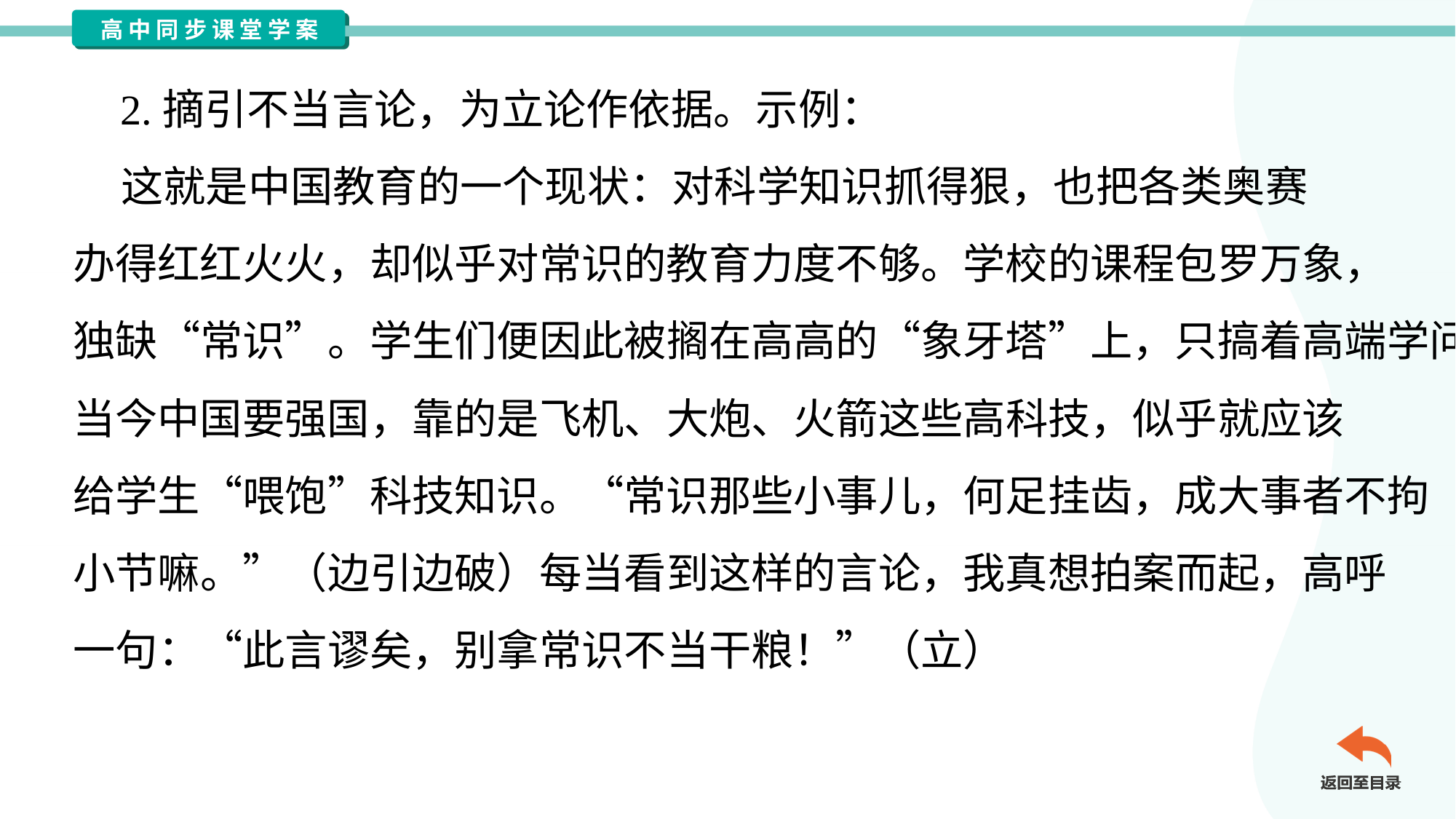

2.摘引不当言论，为立论作依据。示例：
    这就是中国教育的一个现状：对科学知识抓得狠，也把各类奥赛
办得红红火火，却似乎对常识的教育力度不够。学校的课程包罗万象，
独缺“常识”。学生们便因此被搁在高高的“象牙塔”上，只搞着高端学问。
当今中国要强国，靠的是飞机、大炮、火箭这些高科技，似乎就应该
给学生“喂饱”科技知识。“常识那些小事儿，何足挂齿，成大事者不拘
小节嘛。”（边引边破）每当看到这样的言论，我真想拍案而起，高呼
一句：“此言谬矣，别拿常识不当干粮！”（立）